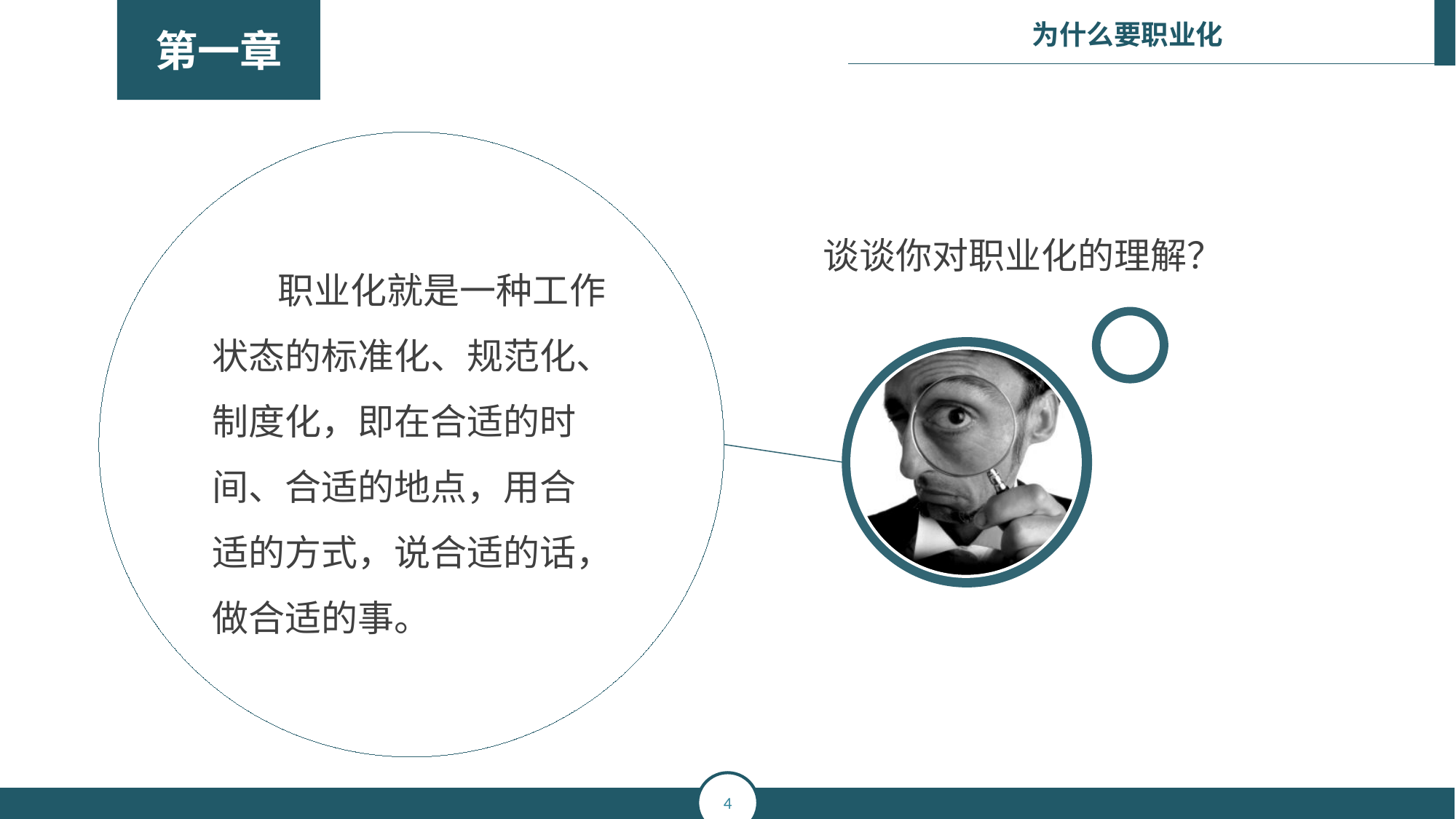

谈谈你对职业化的理解？
       职业化就是一种工作状态的标准化、规范化、制度化，即在合适的时间、合适的地点，用合适的方式，说合适的话，做合适的事。